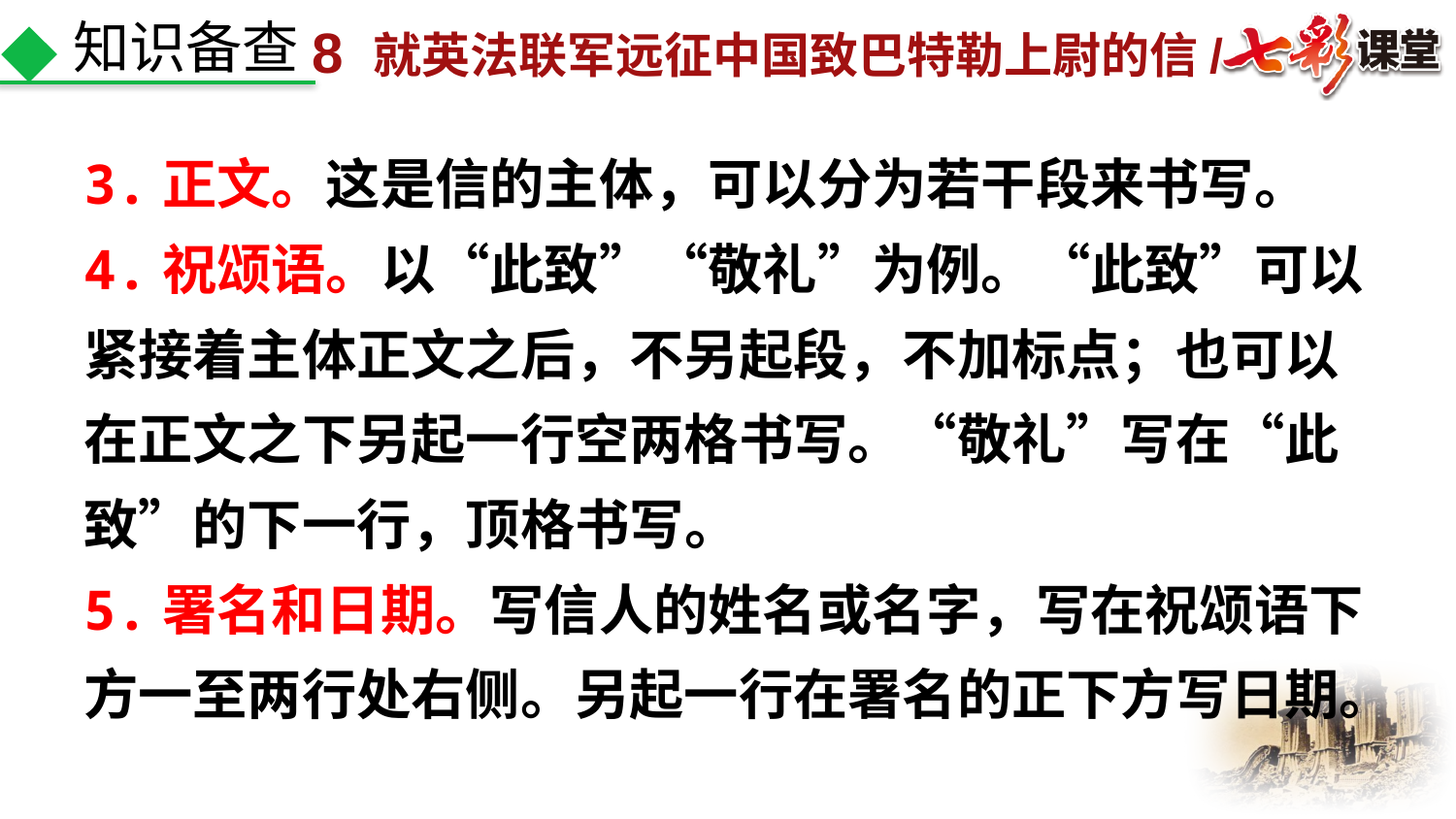

知识备查

3.正文。这是信的主体，可以分为若干段来书写。
4.祝颂语。以“此致”“敬礼”为例。“此致”可以紧接着主体正文之后，不另起段，不加标点；也可以在正文之下另起一行空两格书写。“敬礼”写在“此致”的下一行，顶格书写。
5.署名和日期。写信人的姓名或名字，写在祝颂语下方一至两行处右侧。另起一行在署名的正下方写日期。